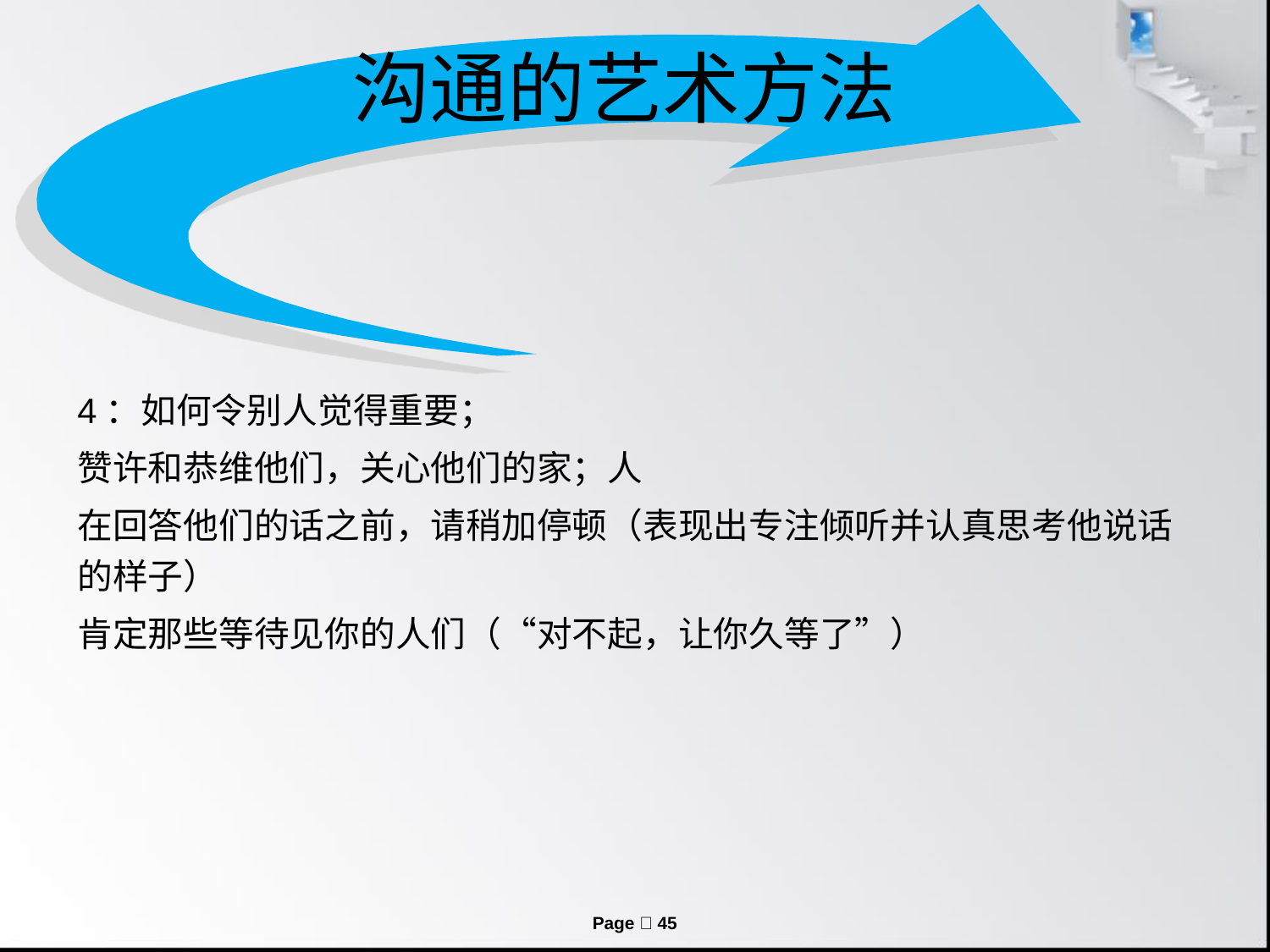

沟通的艺术方法
#
4：如何令别人觉得重要；
赞许和恭维他们，关心他们的家；人
在回答他们的话之前，请稍加停顿（表现出专注倾听并认真思考他说话的样子）
肯定那些等待见你的人们（“对不起，让你久等了”）